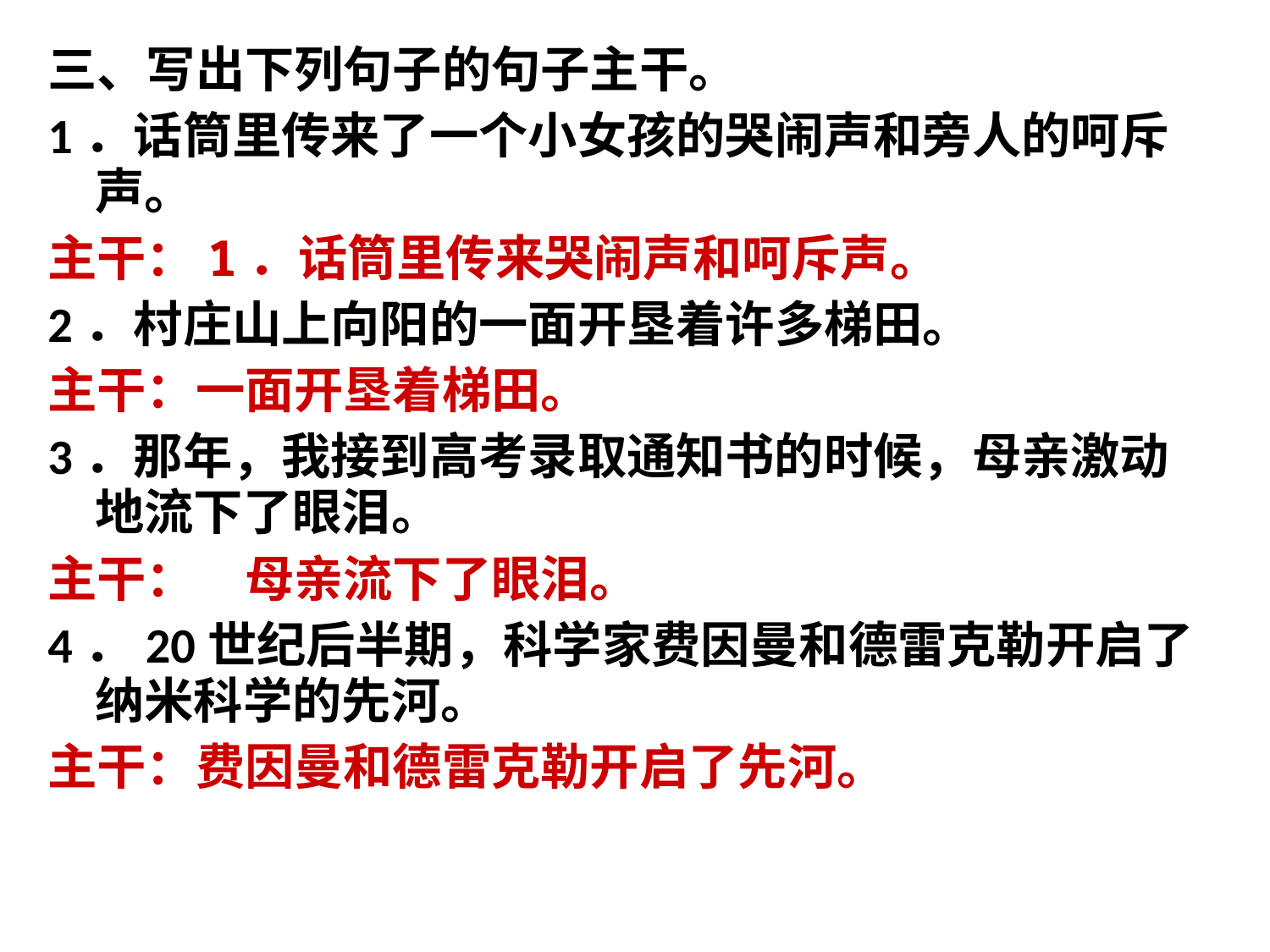

三、写出下列句子的句子主干。
1．话筒里传来了一个小女孩的哭闹声和旁人的呵斥声。
主干：1．话筒里传来哭闹声和呵斥声。
2．村庄山上向阳的一面开垦着许多梯田。
主干：一面开垦着梯田。
3．那年，我接到高考录取通知书的时候，母亲激动地流下了眼泪。
主干：　母亲流下了眼泪。
4．20世纪后半期，科学家费因曼和德雷克勒开启了纳米科学的先河。
主干：费因曼和德雷克勒开启了先河。